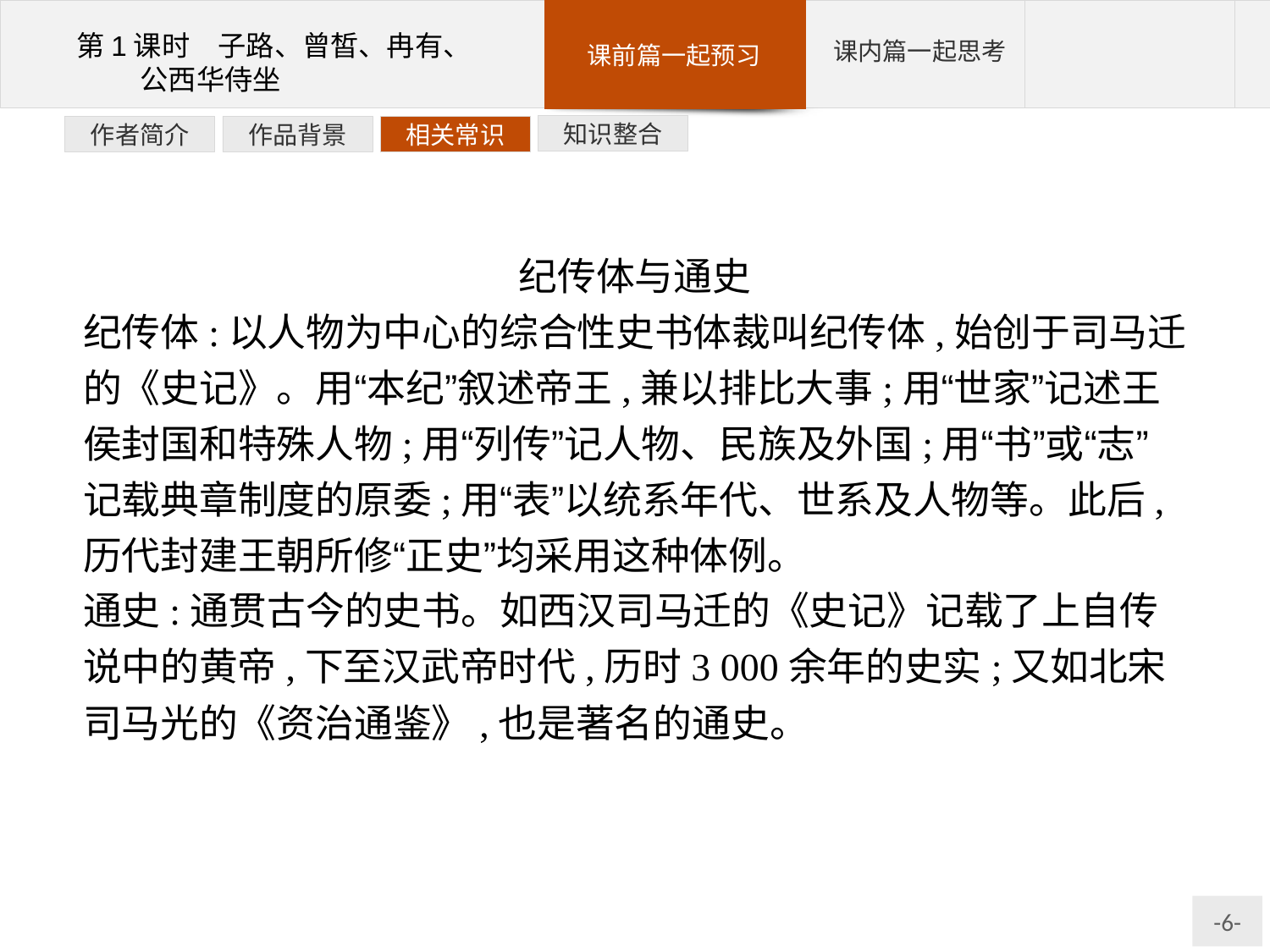

知识整合
相关常识
作品背景
作者简介
纪传体与通史
纪传体:以人物为中心的综合性史书体裁叫纪传体,始创于司马迁的《史记》。用“本纪”叙述帝王,兼以排比大事;用“世家”记述王侯封国和特殊人物;用“列传”记人物、民族及外国;用“书”或“志”记载典章制度的原委;用“表”以统系年代、世系及人物等。此后,历代封建王朝所修“正史”均采用这种体例。
通史:通贯古今的史书。如西汉司马迁的《史记》记载了上自传说中的黄帝,下至汉武帝时代,历时3 000余年的史实;又如北宋司马光的《资治通鉴》,也是著名的通史。